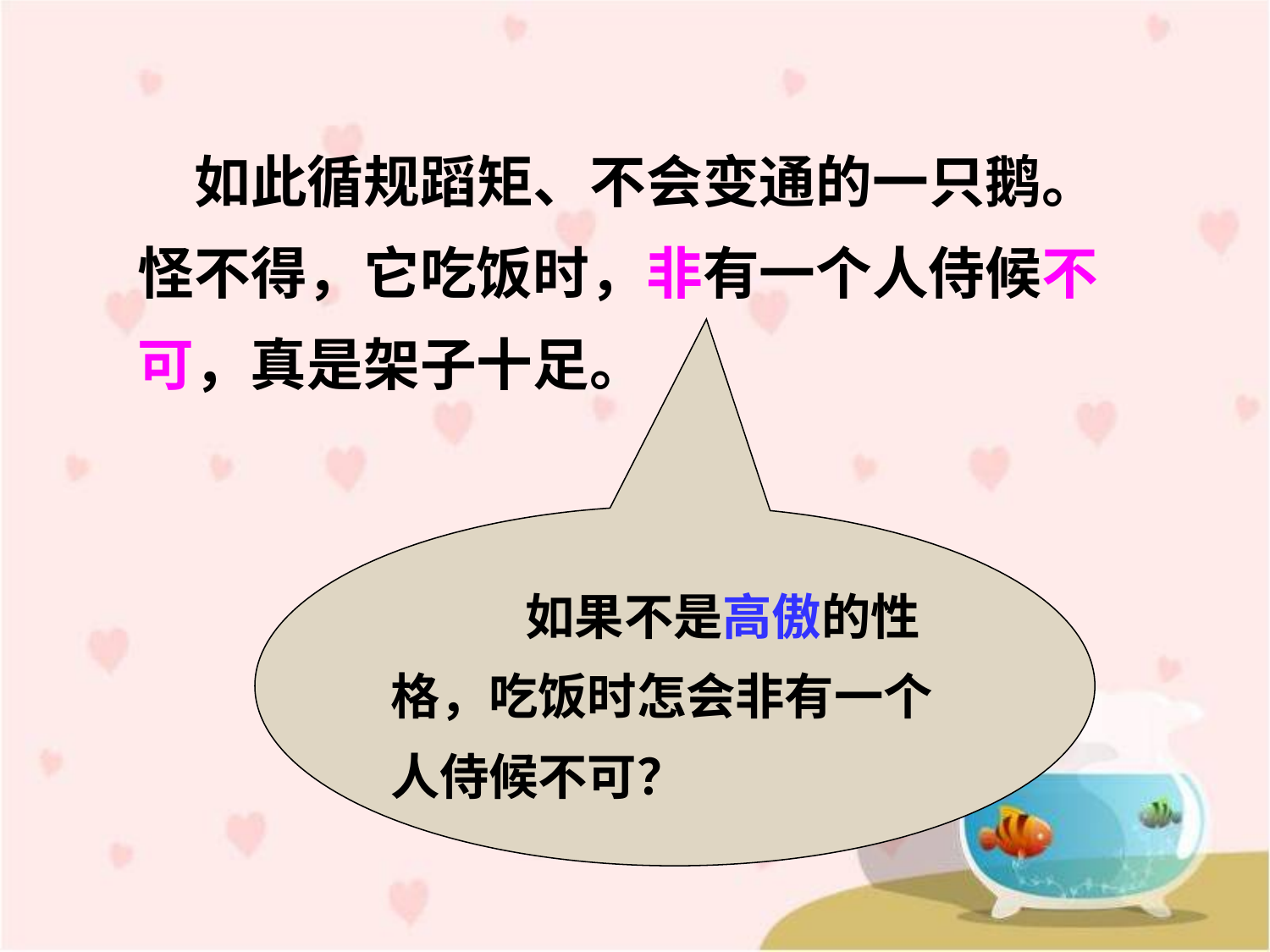

如此循规蹈矩、不会变通的一只鹅。怪不得，它吃饭时，非有一个人侍候不可，真是架子十足。
           如果不是高傲的性格，吃饭时怎会非有一个人侍候不可？